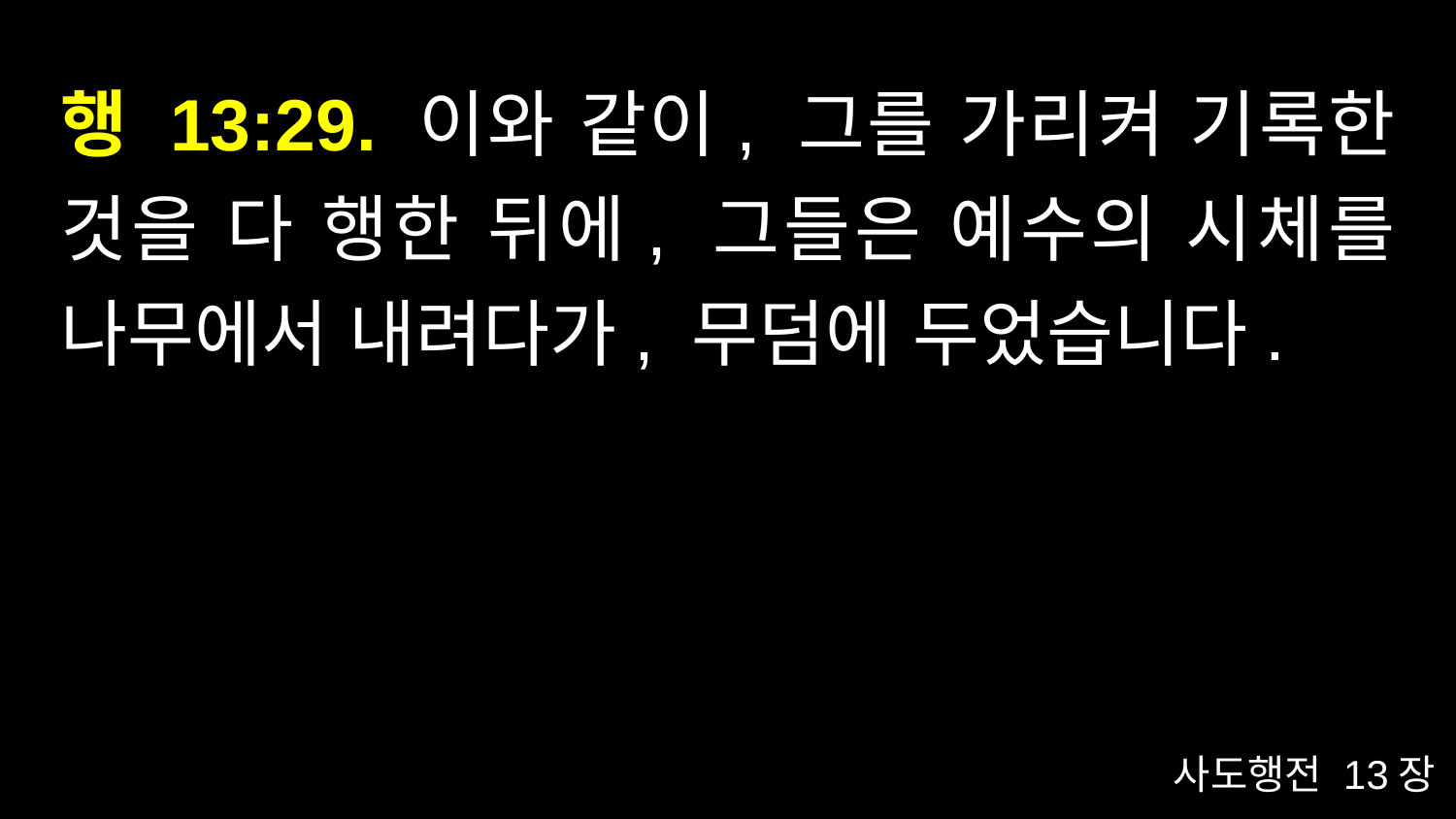

# 행 13:29. 이와 같이, 그를 가리켜 기록한 것을 다 행한 뒤에, 그들은 예수의 시체를 나무에서 내려다가, 무덤에 두었습니다.
사도행전 13장